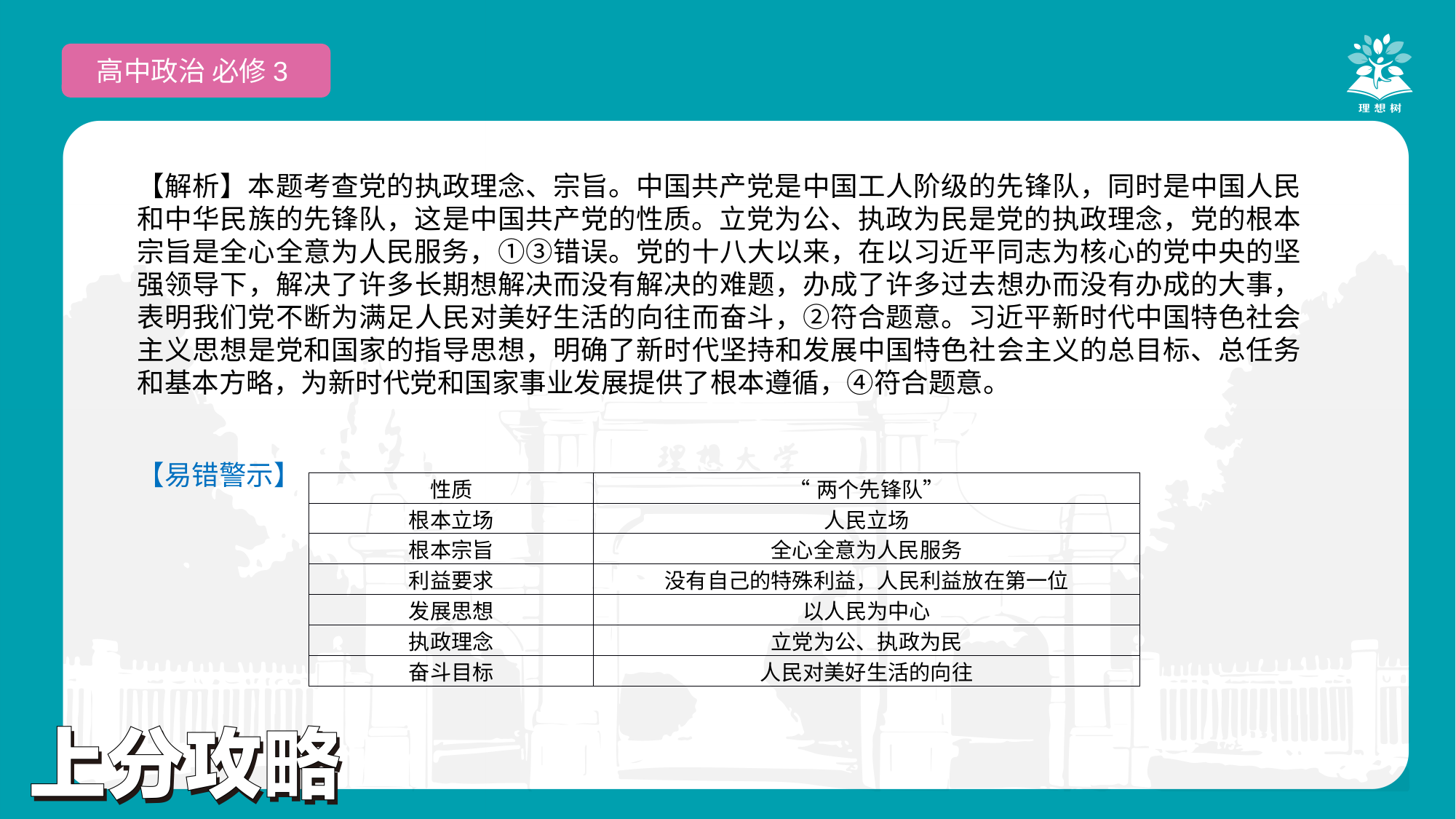

高中政治 必修3
【解析】本题考查党的执政理念、宗旨。中国共产党是中国工人阶级的先锋队，同时是中国人民和中华民族的先锋队，这是中国共产党的性质。立党为公、执政为民是党的执政理念，党的根本宗旨是全心全意为人民服务，①③错误。党的十八大以来，在以习近平同志为核心的党中央的坚强领导下，解决了许多长期想解决而没有解决的难题，办成了许多过去想办而没有办成的大事，表明我们党不断为满足人民对美好生活的向往而奋斗，②符合题意。习近平新时代中国特色社会主义思想是党和国家的指导思想，明确了新时代坚持和发展中国特色社会主义的总目标、总任务和基本方略，为新时代党和国家事业发展提供了根本遵循，④符合题意。
【易错警示】
| 性质 | “两个先锋队” |
| --- | --- |
| 根本立场 | 人民立场 |
| 根本宗旨 | 全心全意为人民服务 |
| 利益要求 | 没有自己的特殊利益，人民利益放在第一位 |
| 发展思想 | 以人民为中心 |
| 执政理念 | 立党为公、执政为民 |
| 奋斗目标 | 人民对美好生活的向往 |